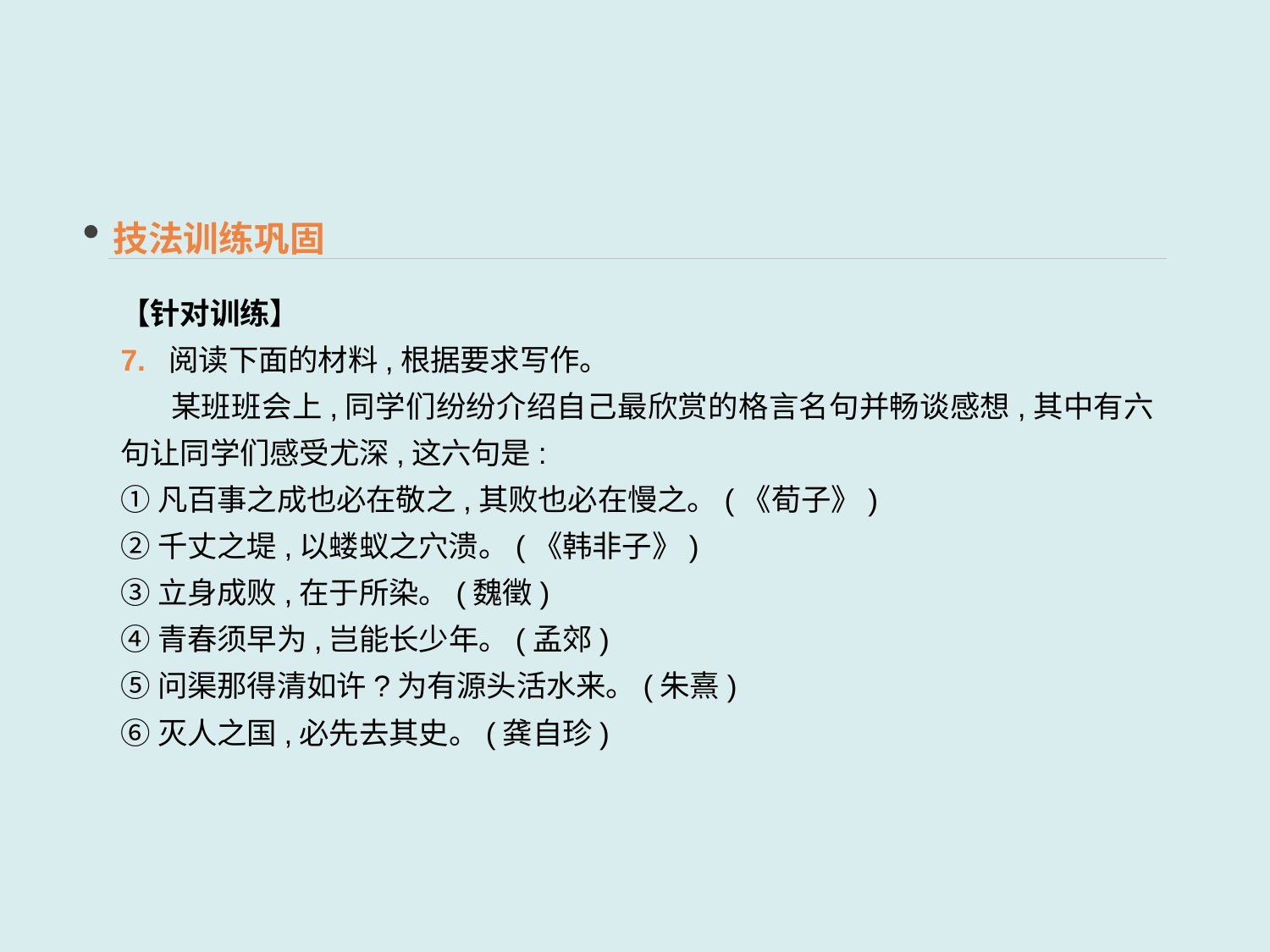

技法训练巩固

【针对训练】
7.  阅读下面的材料,根据要求写作。
      某班班会上,同学们纷纷介绍自己最欣赏的格言名句并畅谈感想,其中有六句让同学们感受尤深,这六句是:
①凡百事之成也必在敬之,其败也必在慢之。(《荀子》)
②千丈之堤,以蝼蚁之穴溃。(《韩非子》)
③立身成败,在于所染。(魏徵)
④青春须早为,岂能长少年。(孟郊)
⑤问渠那得清如许?为有源头活水来。(朱熹)
⑥灭人之国,必先去其史。(龚自珍)